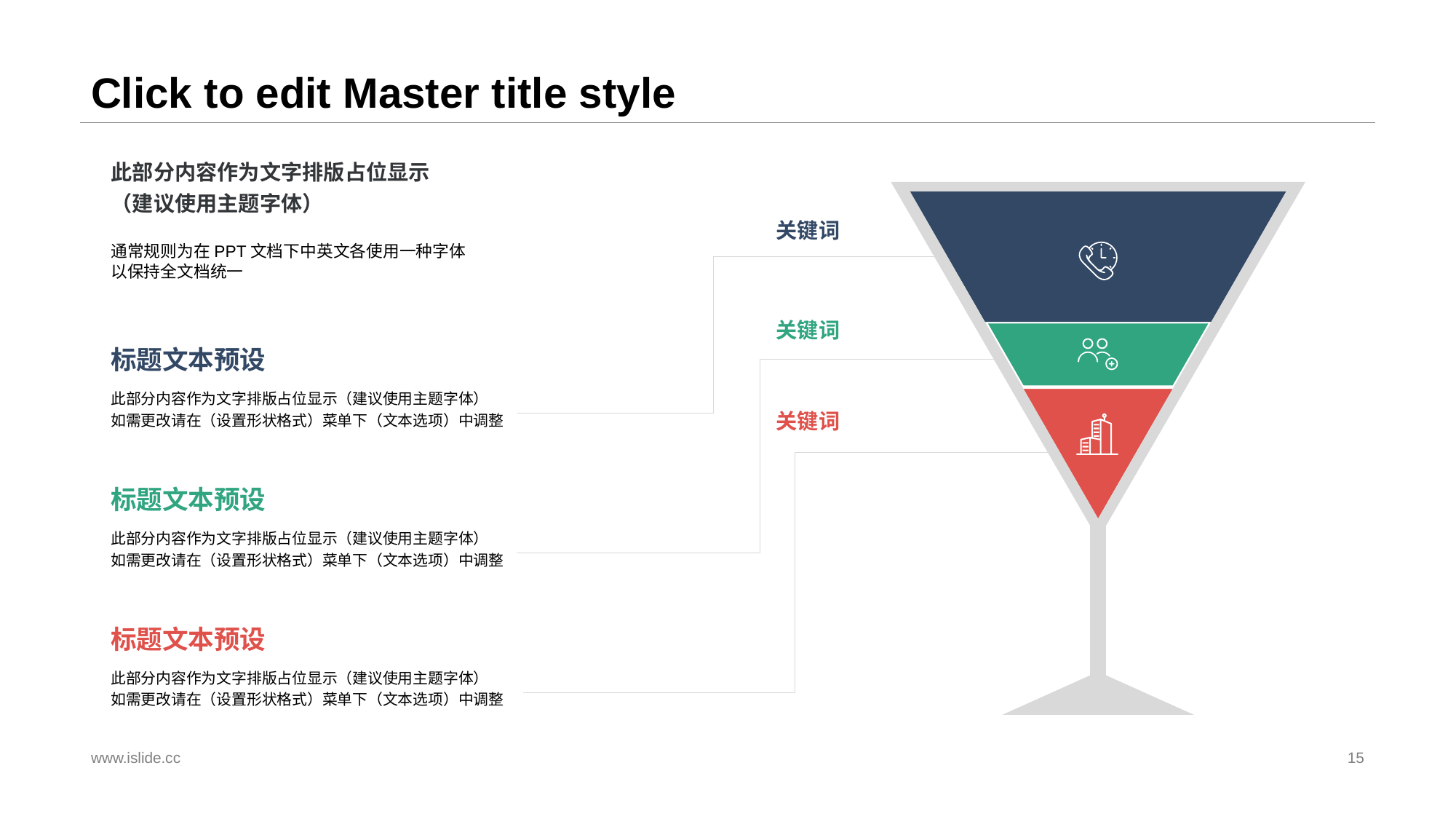

# Click to edit Master title style
此部分内容作为文字排版占位显示
（建议使用主题字体）

关键词
通常规则为在PPT文档下中英文各使用一种字体以保持全文档统一

关键词

标题文本预设

此部分内容作为文字排版占位显示（建议使用主题字体）
如需更改请在（设置形状格式）菜单下（文本选项）中调整

关键词

标题文本预设

此部分内容作为文字排版占位显示（建议使用主题字体）
如需更改请在（设置形状格式）菜单下（文本选项）中调整
标题文本预设
此部分内容作为文字排版占位显示（建议使用主题字体）
如需更改请在（设置形状格式）菜单下（文本选项）中调整

www.islide.cc
15